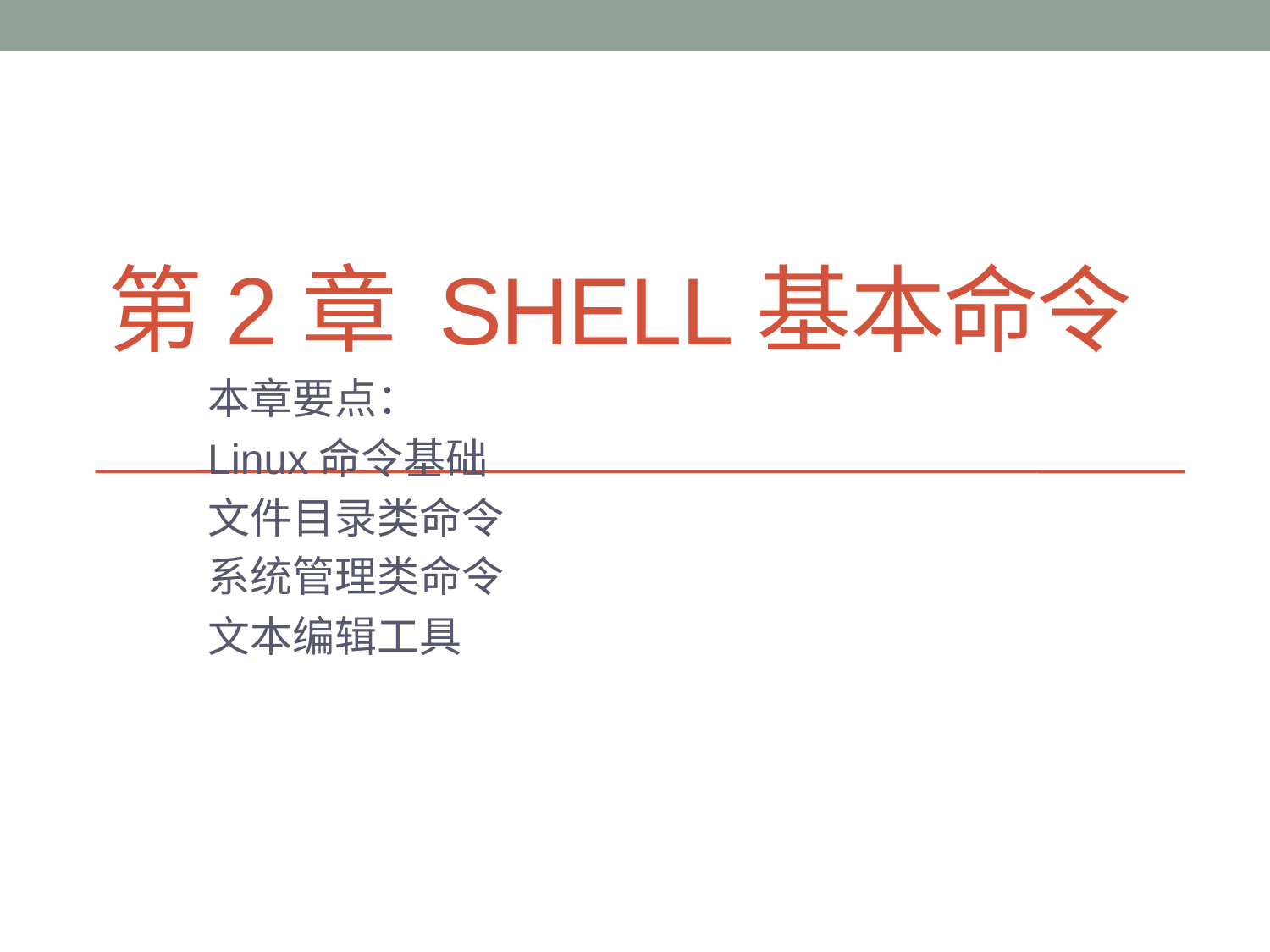

# 第2章 shell基本命令
本章要点：
Linux命令基础
文件目录类命令
系统管理类命令
文本编辑工具